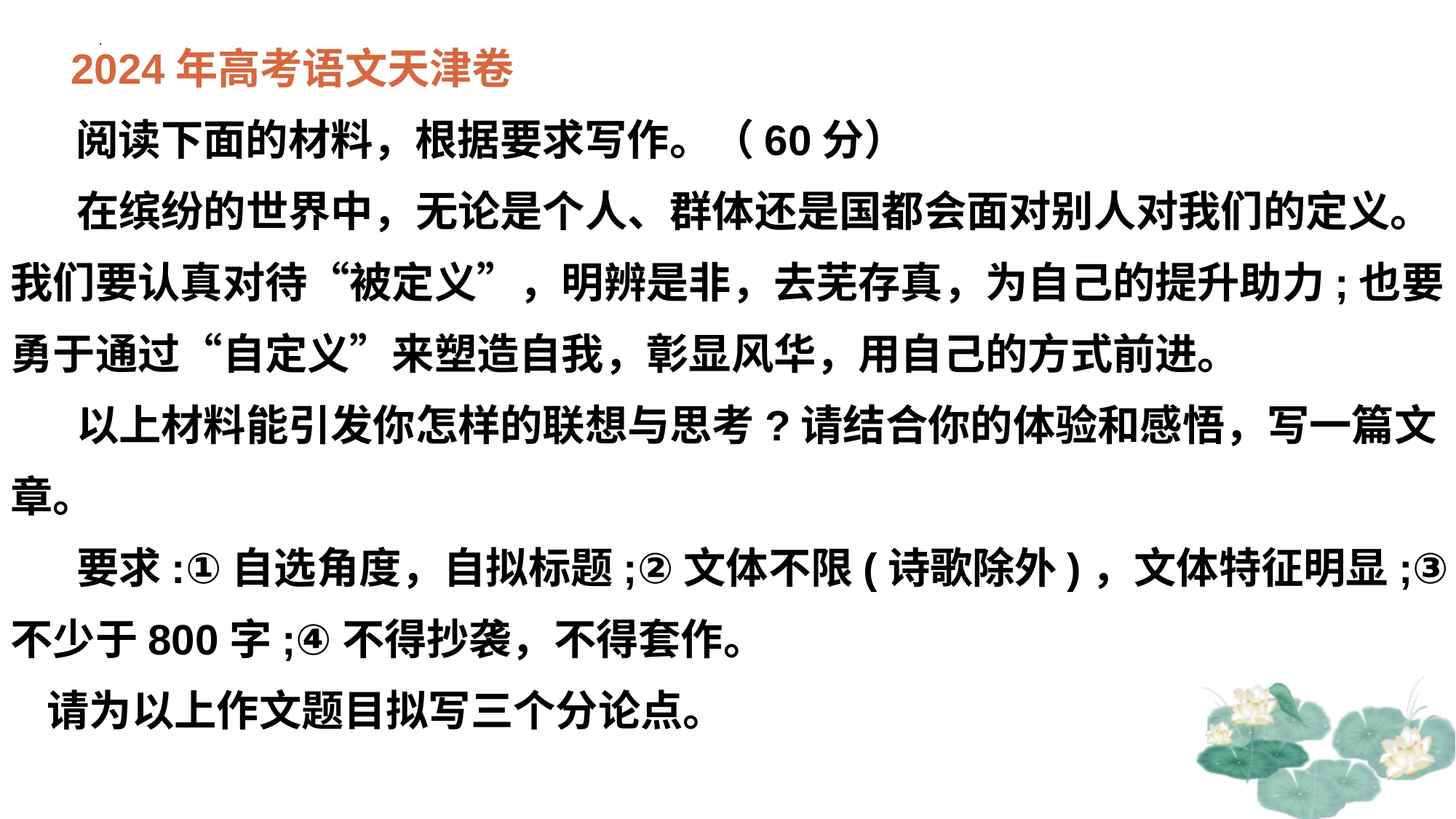

2024年高考语文天津卷
  阅读下面的材料，根据要求写作。（60分）
  在缤纷的世界中，无论是个人、群体还是国都会面对别人对我们的定义。我们要认真对待“被定义”，明辨是非，去芜存真，为自己的提升助力;也要勇于通过“自定义”来塑造自我，彰显风华，用自己的方式前进。
  以上材料能引发你怎样的联想与思考?请结合你的体验和感悟，写一篇文章。
  要求:①自选角度，自拟标题;②文体不限(诗歌除外)，文体特征明显;③不少于800字;④不得抄袭，不得套作。
请为以上作文题目拟写三个分论点。